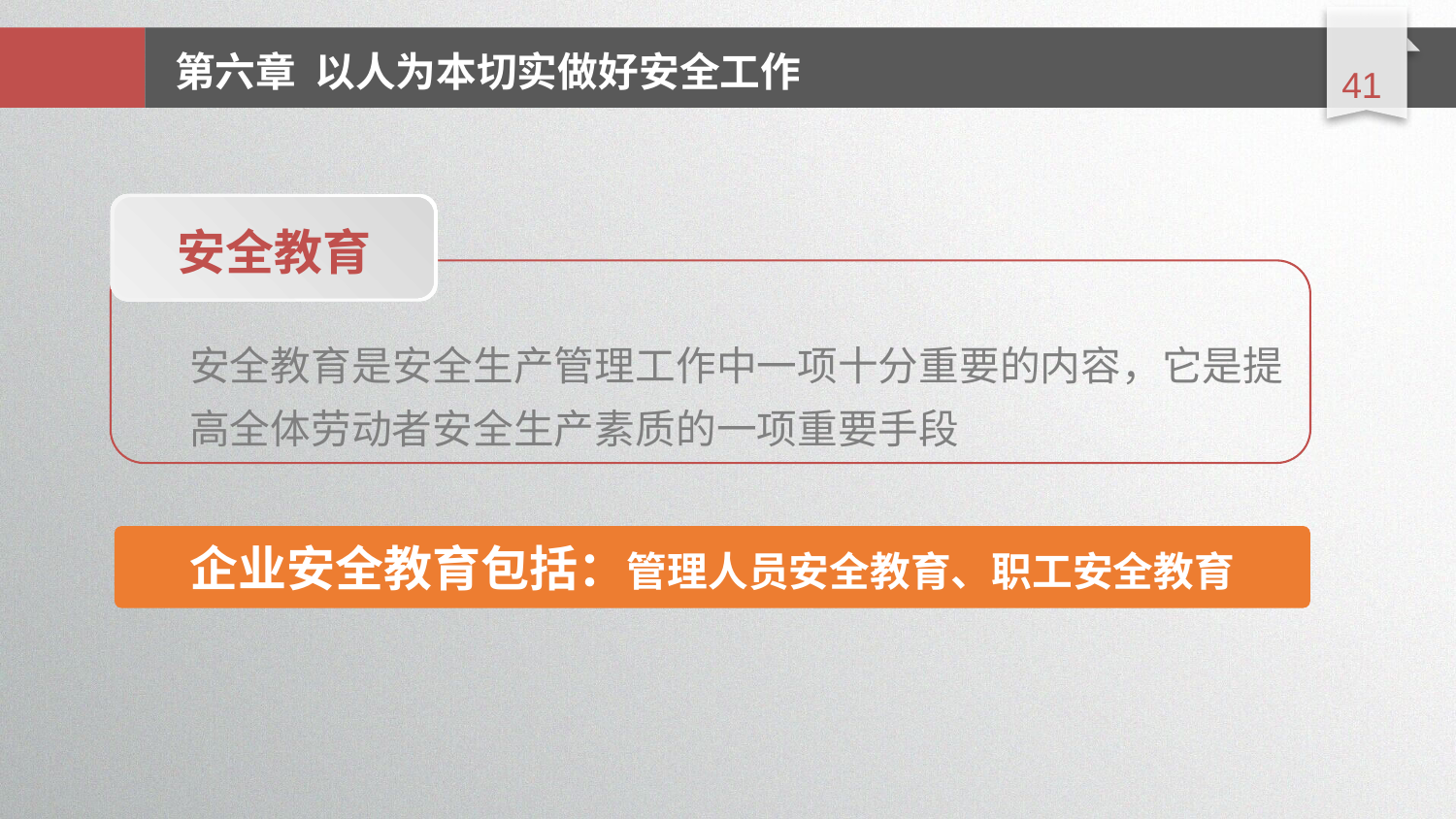

延时符
第六章  以人为本切实做好安全工作

安全教育

安全教育是安全生产管理工作中一项十分重要的内容，它是提高全体劳动者安全生产素质的一项重要手段
企业安全教育包括：管理人员安全教育、职工安全教育